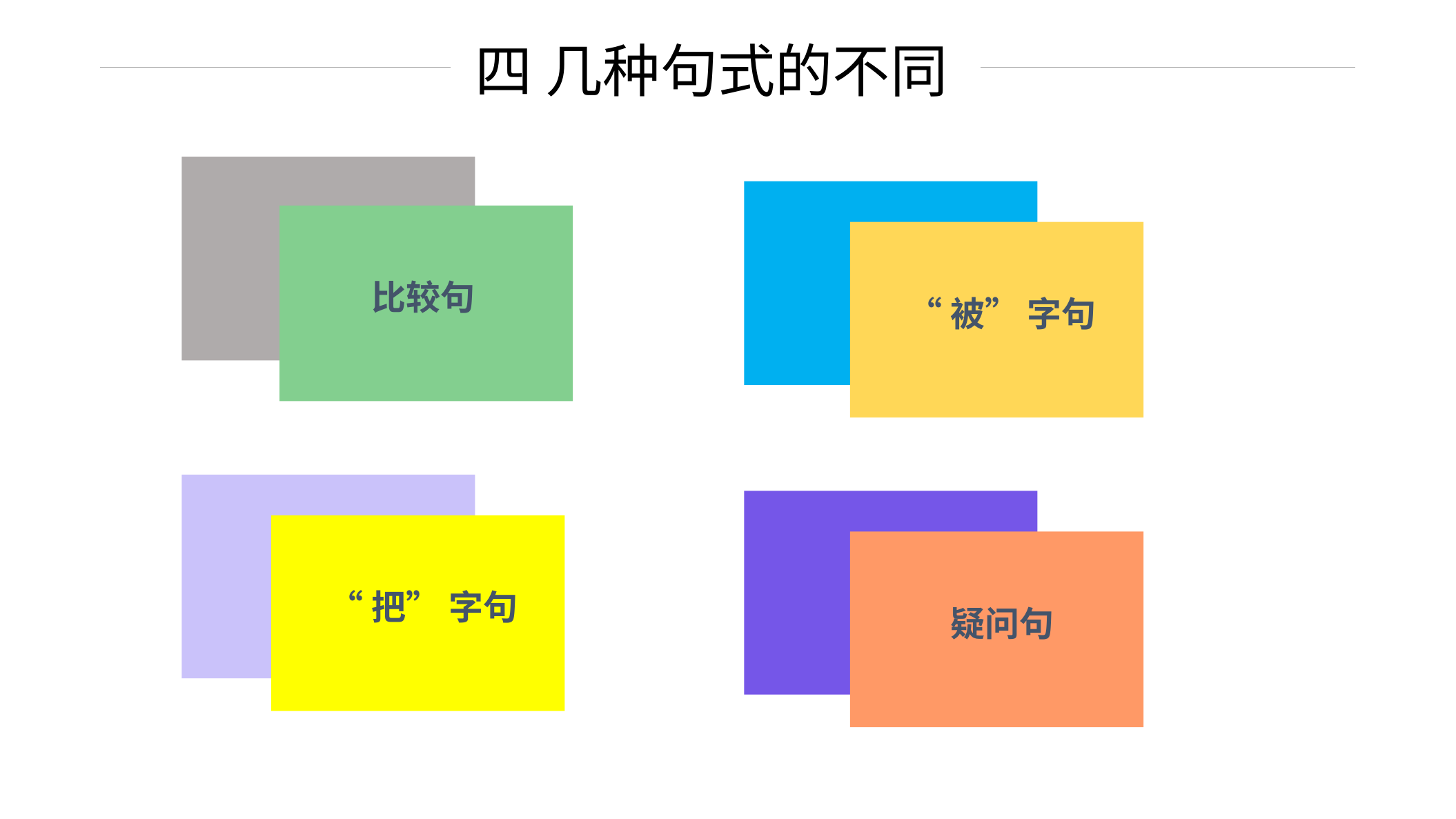

四 几种句式的不同

比较句
“被” 字句

“把” 字句
疑问句